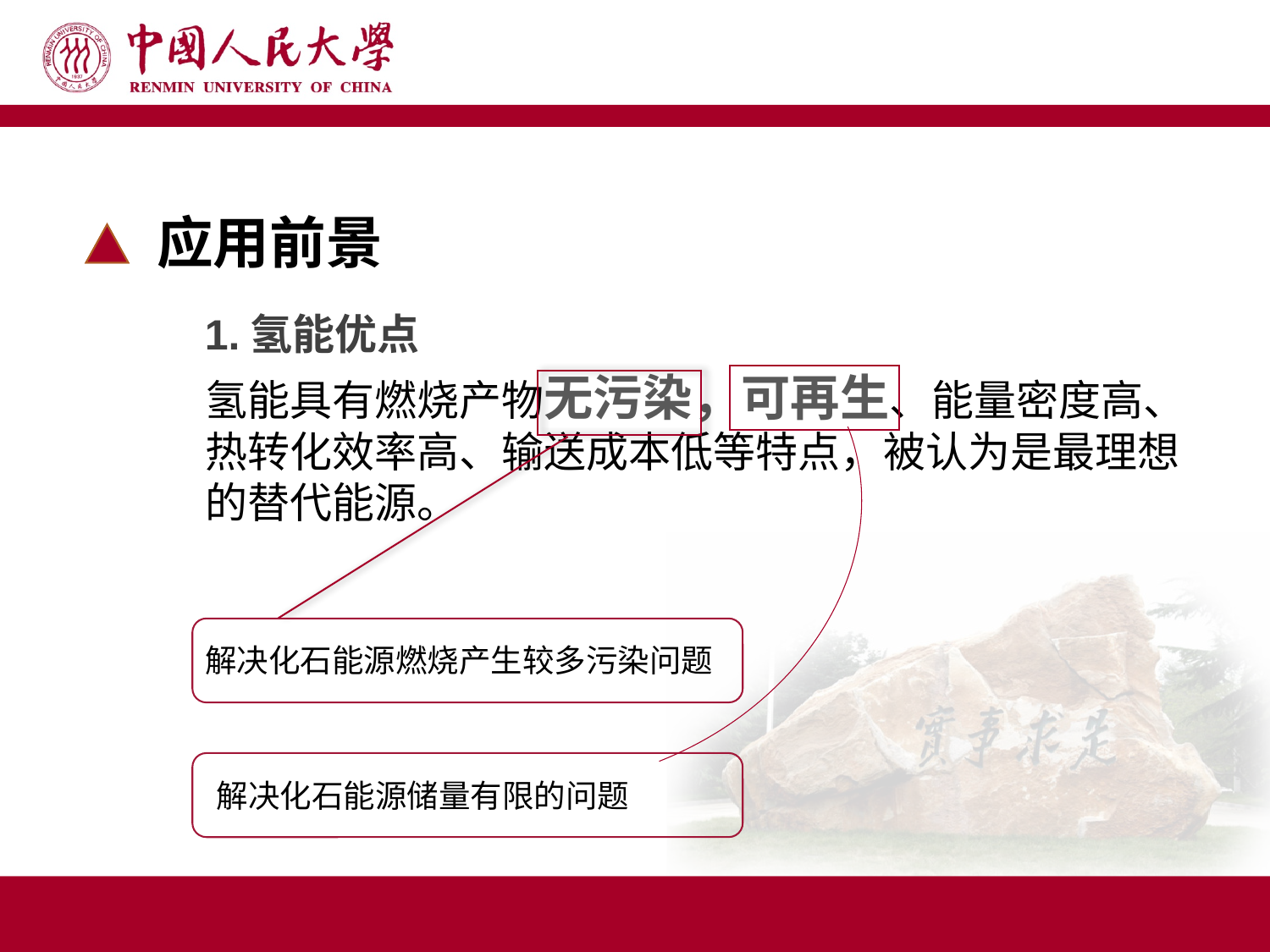

应用前景

1.氢能优点
氢能具有燃烧产物无污染，可再生、能量密度高、热转化效率高、输送成本低等特点，被认为是最理想的替代能源。

解决化石能源燃烧产生较多污染问题

解决化石能源储量有限的问题